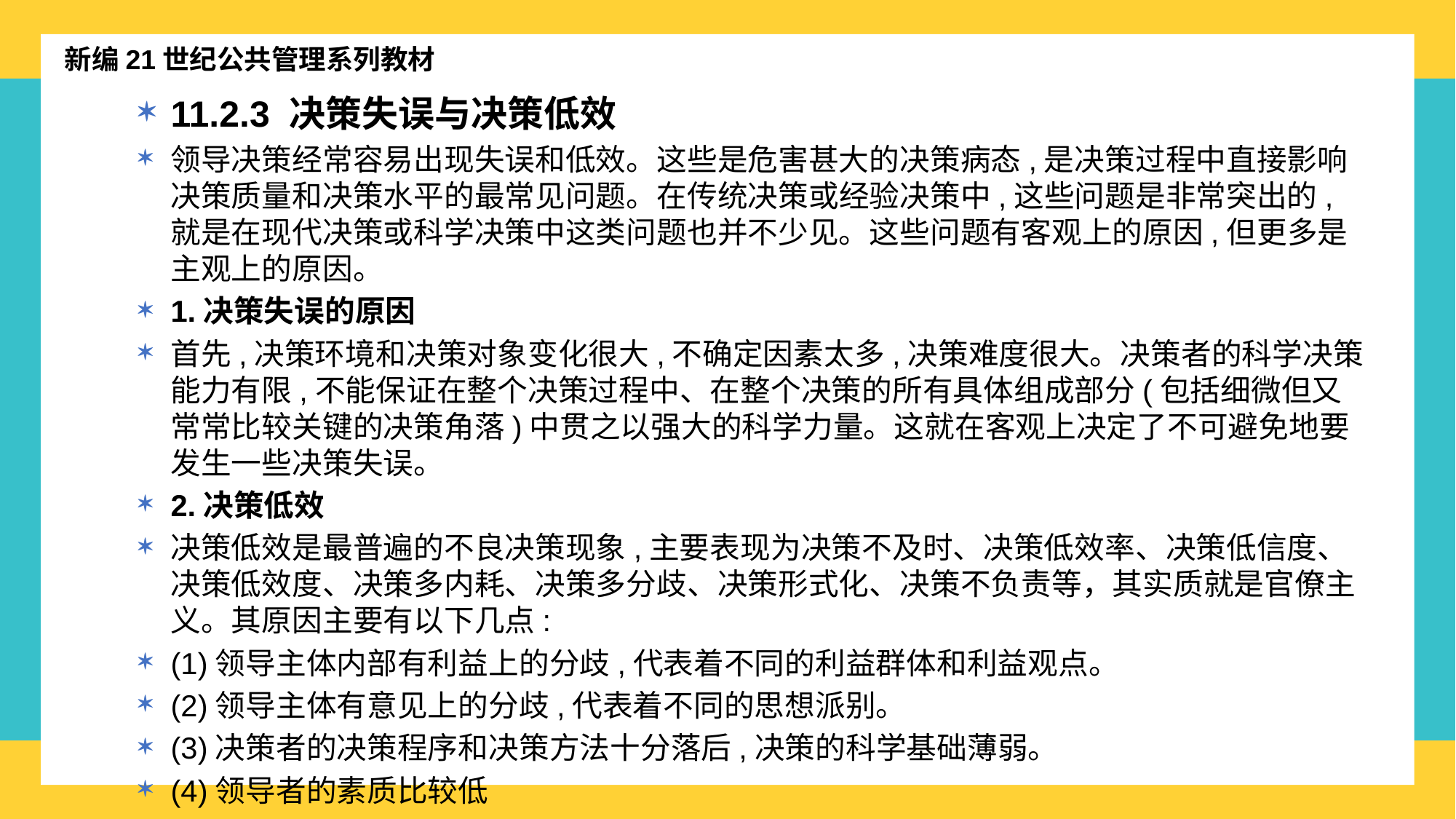

新编21世纪公共管理系列教材
11.2.3 决策失误与决策低效
领导决策经常容易出现失误和低效。这些是危害甚大的决策病态,是决策过程中直接影响决策质量和决策水平的最常见问题。在传统决策或经验决策中,这些问题是非常突出的,就是在现代决策或科学决策中这类问题也并不少见。这些问题有客观上的原因,但更多是主观上的原因。
1.决策失误的原因
首先,决策环境和决策对象变化很大,不确定因素太多,决策难度很大。决策者的科学决策能力有限,不能保证在整个决策过程中、在整个决策的所有具体组成部分(包括细微但又常常比较关键的决策角落)中贯之以强大的科学力量。这就在客观上决定了不可避免地要发生一些决策失误。
2.决策低效
决策低效是最普遍的不良决策现象,主要表现为决策不及时、决策低效率、决策低信度、决策低效度、决策多内耗、决策多分歧、决策形式化、决策不负责等，其实质就是官僚主义。其原因主要有以下几点:
(1)领导主体内部有利益上的分歧,代表着不同的利益群体和利益观点。
(2)领导主体有意见上的分歧,代表着不同的思想派别。
(3)决策者的决策程序和决策方法十分落后,决策的科学基础薄弱。
(4)领导者的素质比较低